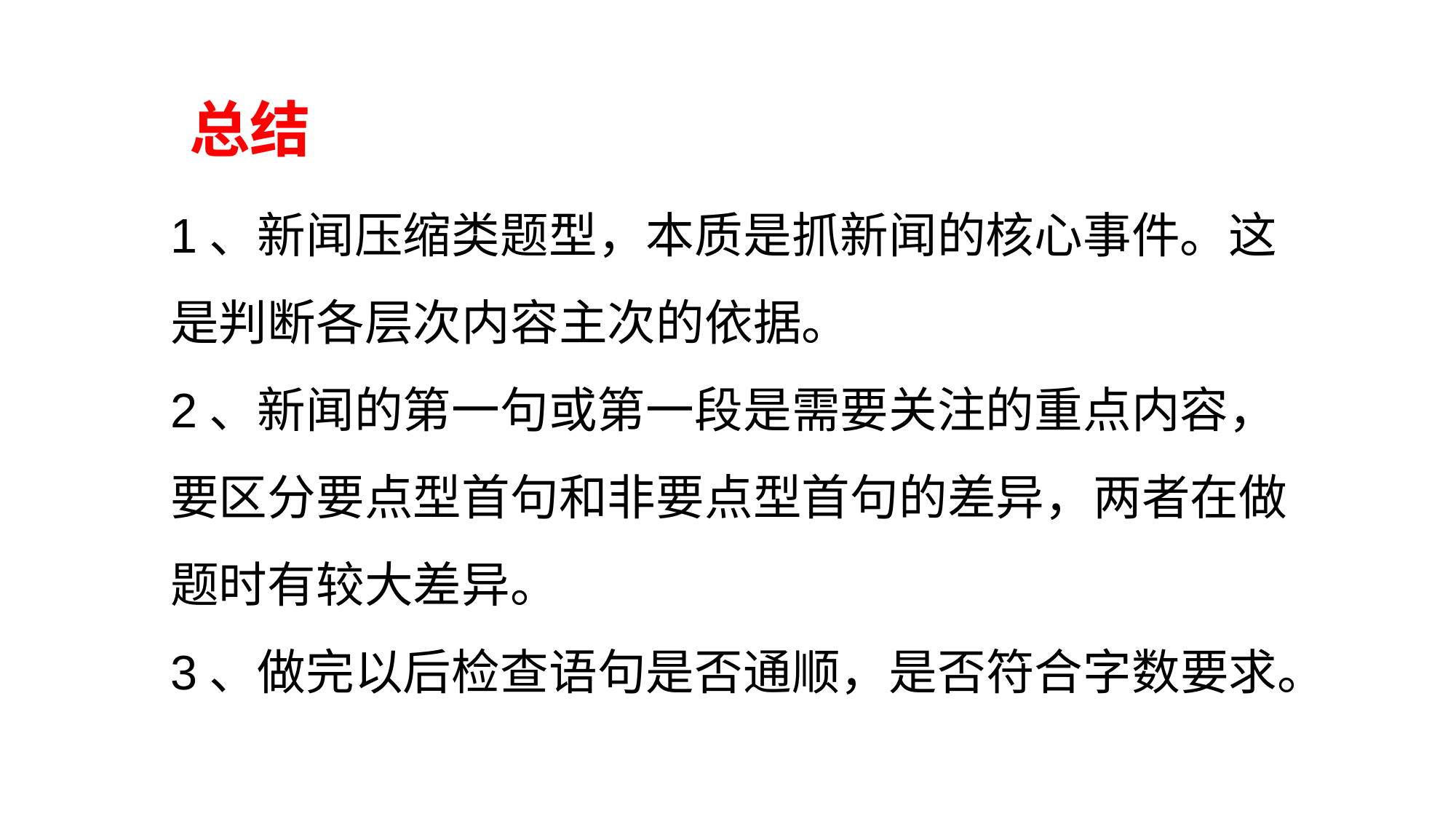

总结
1、新闻压缩类题型，本质是抓新闻的核心事件。这是判断各层次内容主次的依据。
2、新闻的第一句或第一段是需要关注的重点内容，要区分要点型首句和非要点型首句的差异，两者在做题时有较大差异。
3、做完以后检查语句是否通顺，是否符合字数要求。